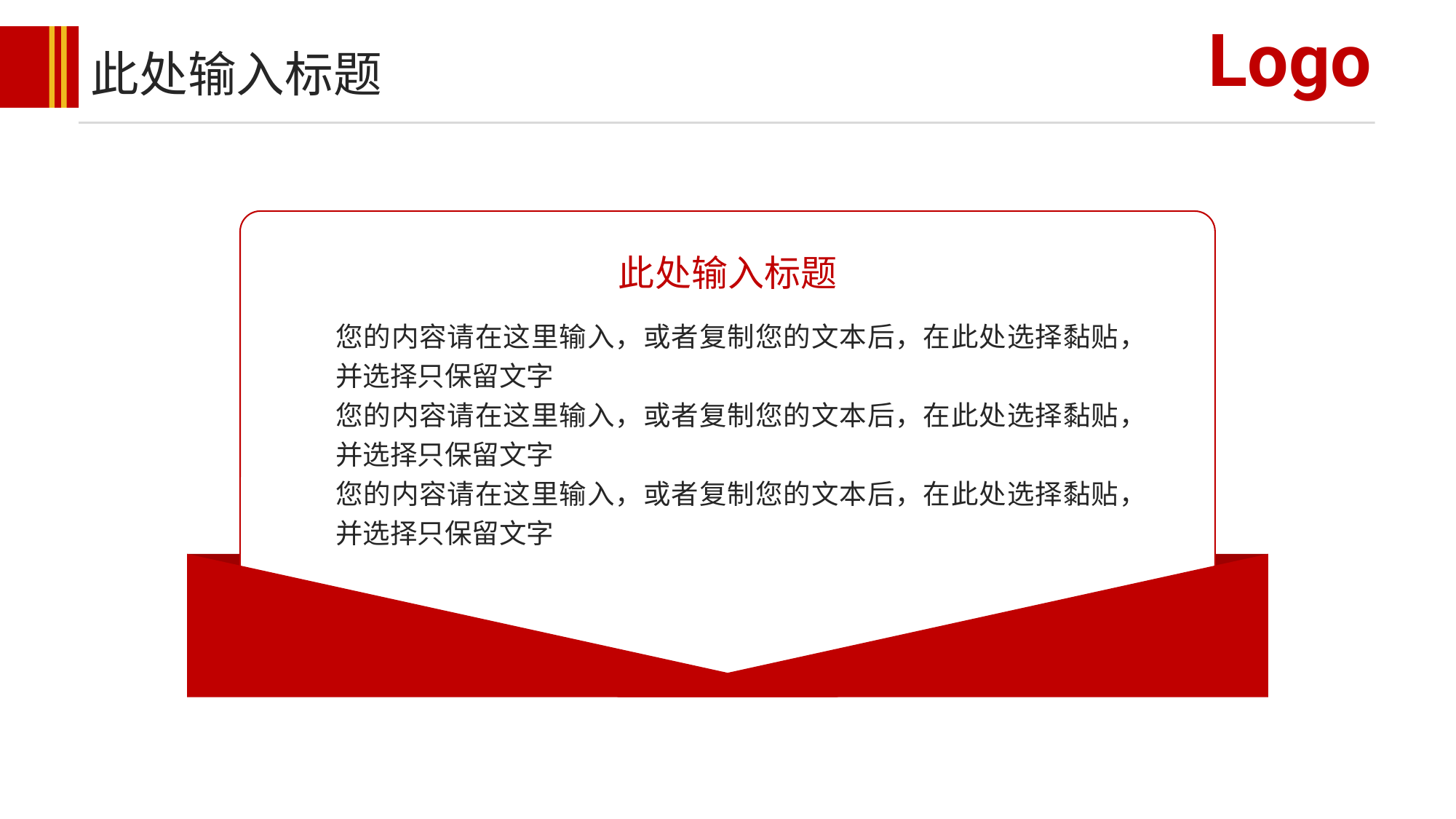

Logo
此处输入标题

此处输入标题
您的内容请在这里输入，或者复制您的文本后，在此处选择黏贴，并选择只保留文字
您的内容请在这里输入，或者复制您的文本后，在此处选择黏贴，并选择只保留文字
您的内容请在这里输入，或者复制您的文本后，在此处选择黏贴，并选择只保留文字